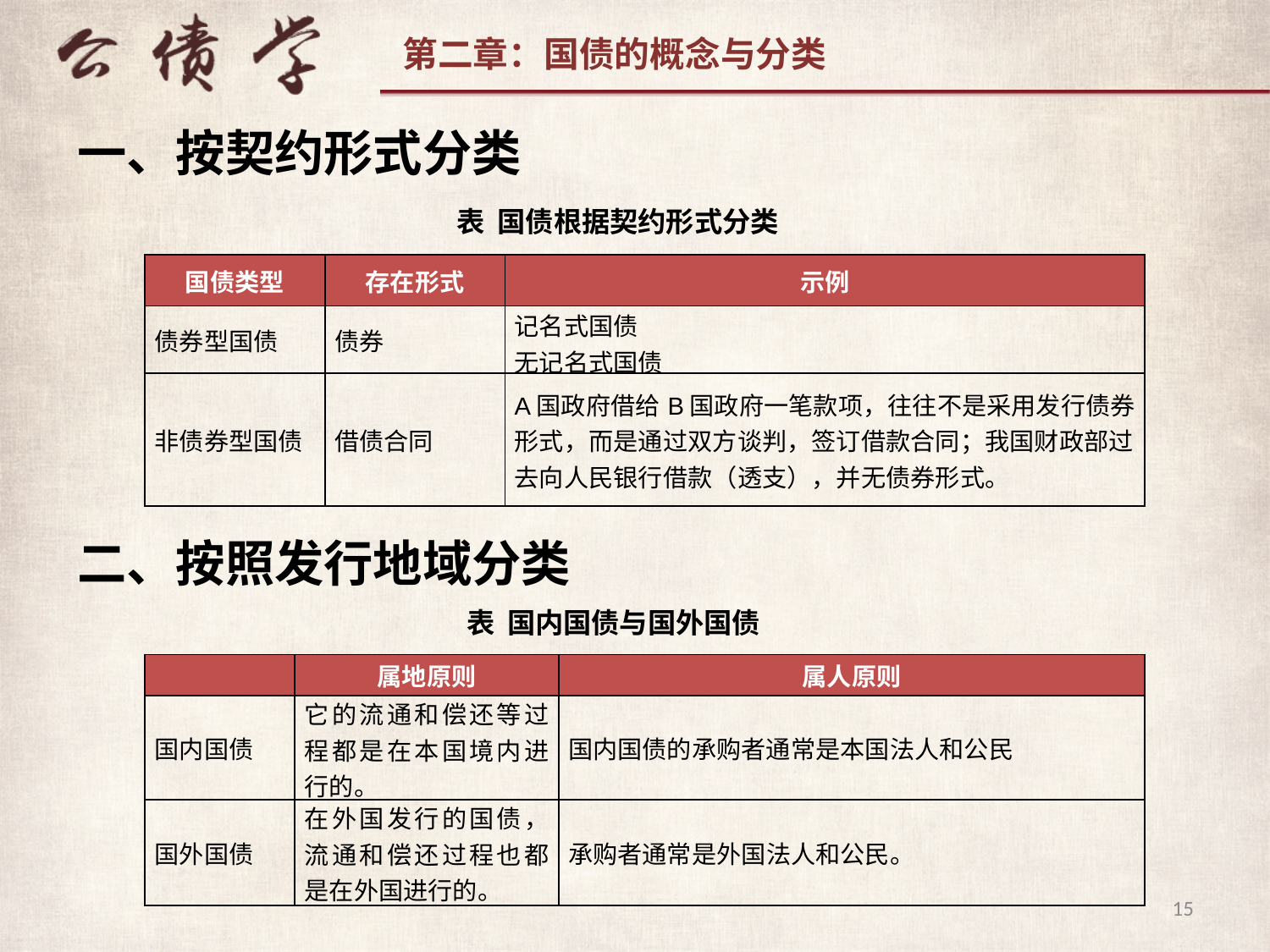

一、按契约形式分类
表  国债根据契约形式分类
| 国债类型 | 存在形式 | 示例 |
| --- | --- | --- |
| 债券型国债 | 债券 | 记名式国债 无记名式国债 |
| 非债券型国债 | 借债合同 | A国政府借给B国政府一笔款项，往往不是采用发行债券形式，而是通过双方谈判，签订借款合同；我国财政部过去向人民银行借款（透支），并无债券形式。 |
二、按照发行地域分类
表  国内国债与国外国债
|  | 属地原则 | 属人原则 |
| --- | --- | --- |
| 国内国债 | 它的流通和偿还等过程都是在本国境内进行的。 | 国内国债的承购者通常是本国法人和公民 |
| 国外国债 | 在外国发行的国债，流通和偿还过程也都是在外国进行的。 | 承购者通常是外国法人和公民。 |
15